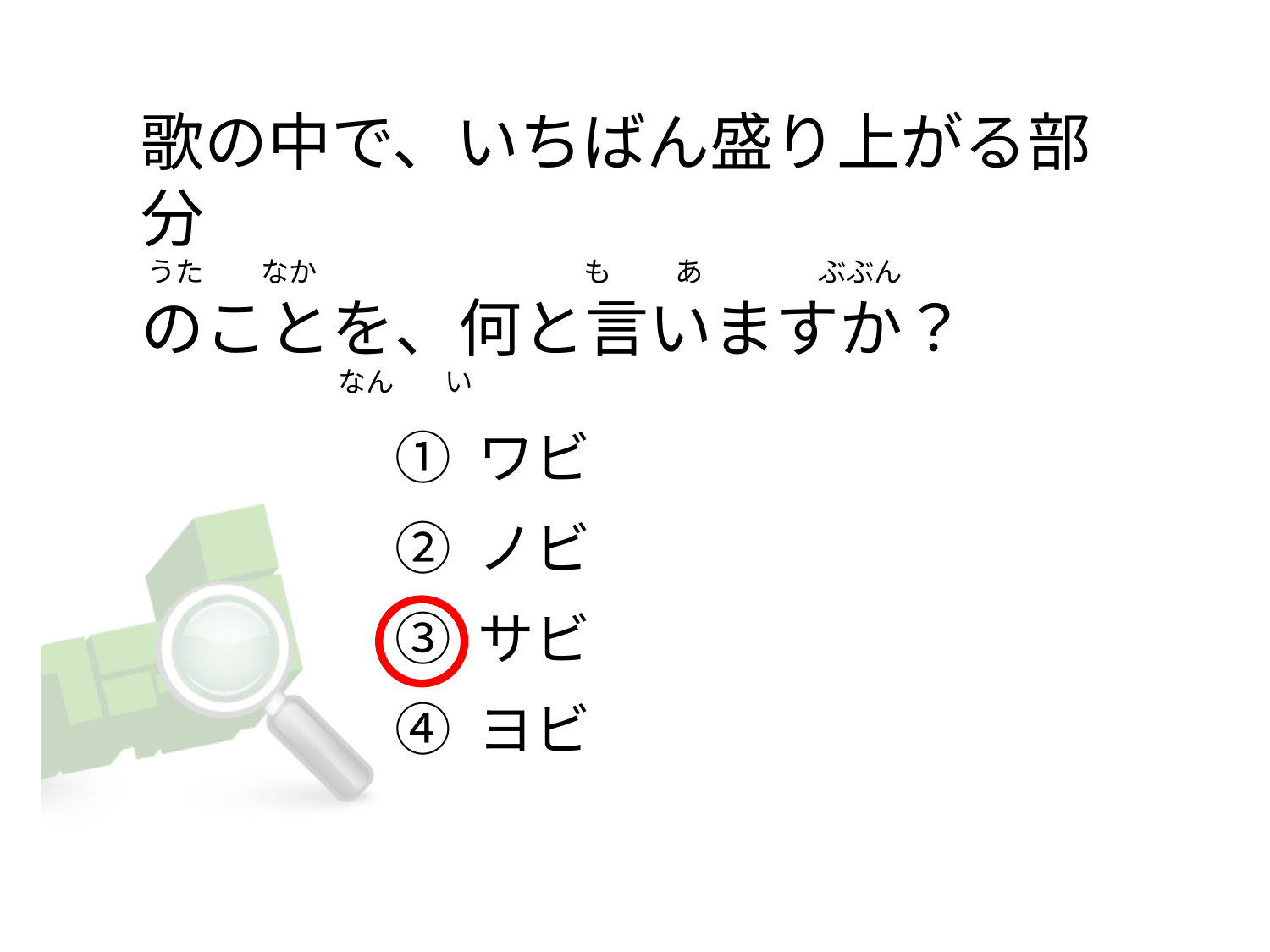

# 歌の中で、いちばん盛り上がる部分  うた         なか                                          も          あ                  ぶぶん のことを、何と言いますか？                                  なん        い
① ワビ
② ノビ
③ サビ
④ ヨビ